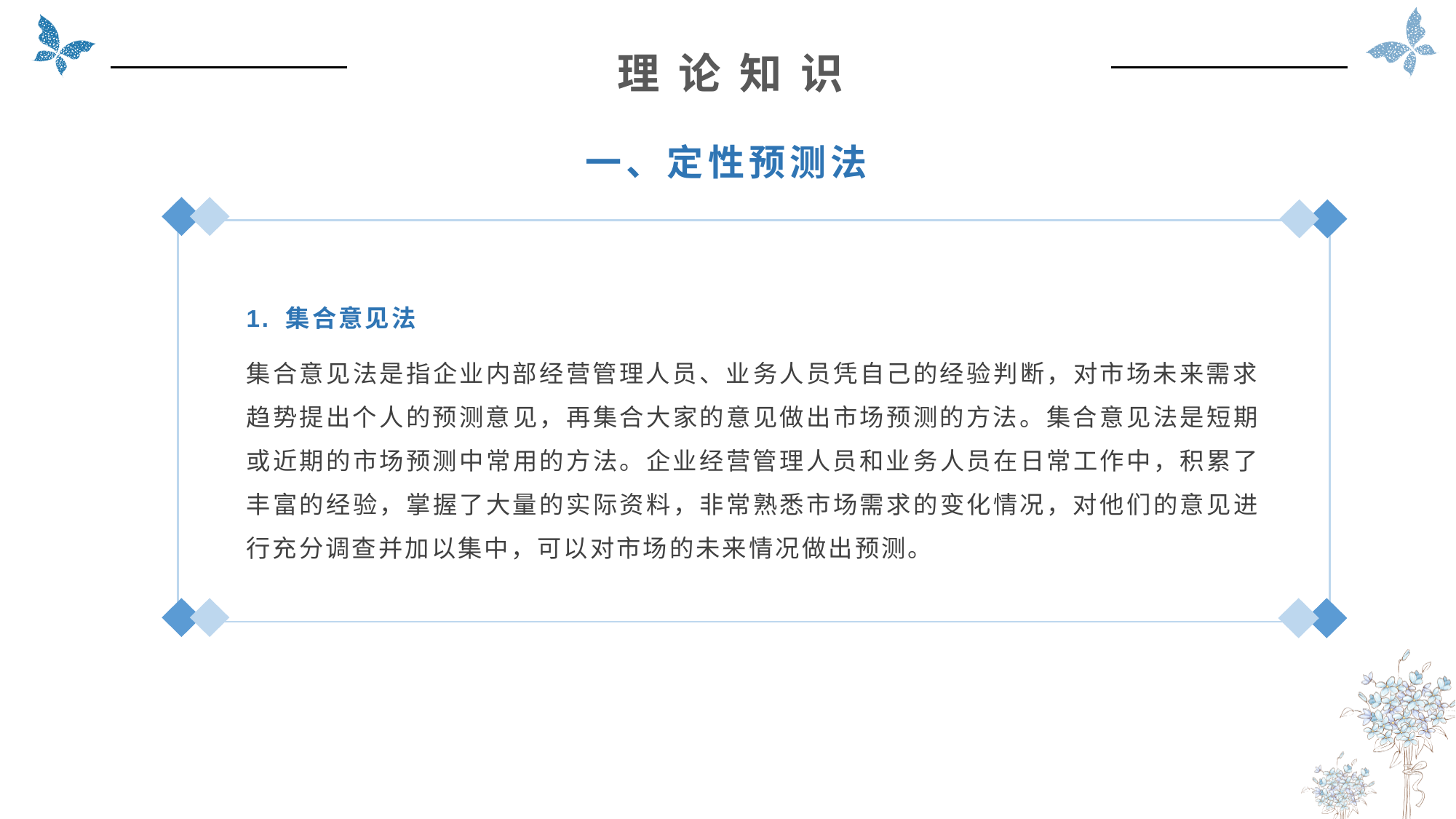

理 论 知 识
一、定性预测法

1. 集合意见法
集合意见法是指企业内部经营管理人员、业务人员凭自己的经验判断，对市场未来需求趋势提出个人的预测意见，再集合大家的意见做出市场预测的方法。集合意见法是短期或近期的市场预测中常用的方法。企业经营管理人员和业务人员在日常工作中，积累了丰富的经验，掌握了大量的实际资料，非常熟悉市场需求的变化情况，对他们的意见进行充分调查并加以集中，可以对市场的未来情况做出预测。